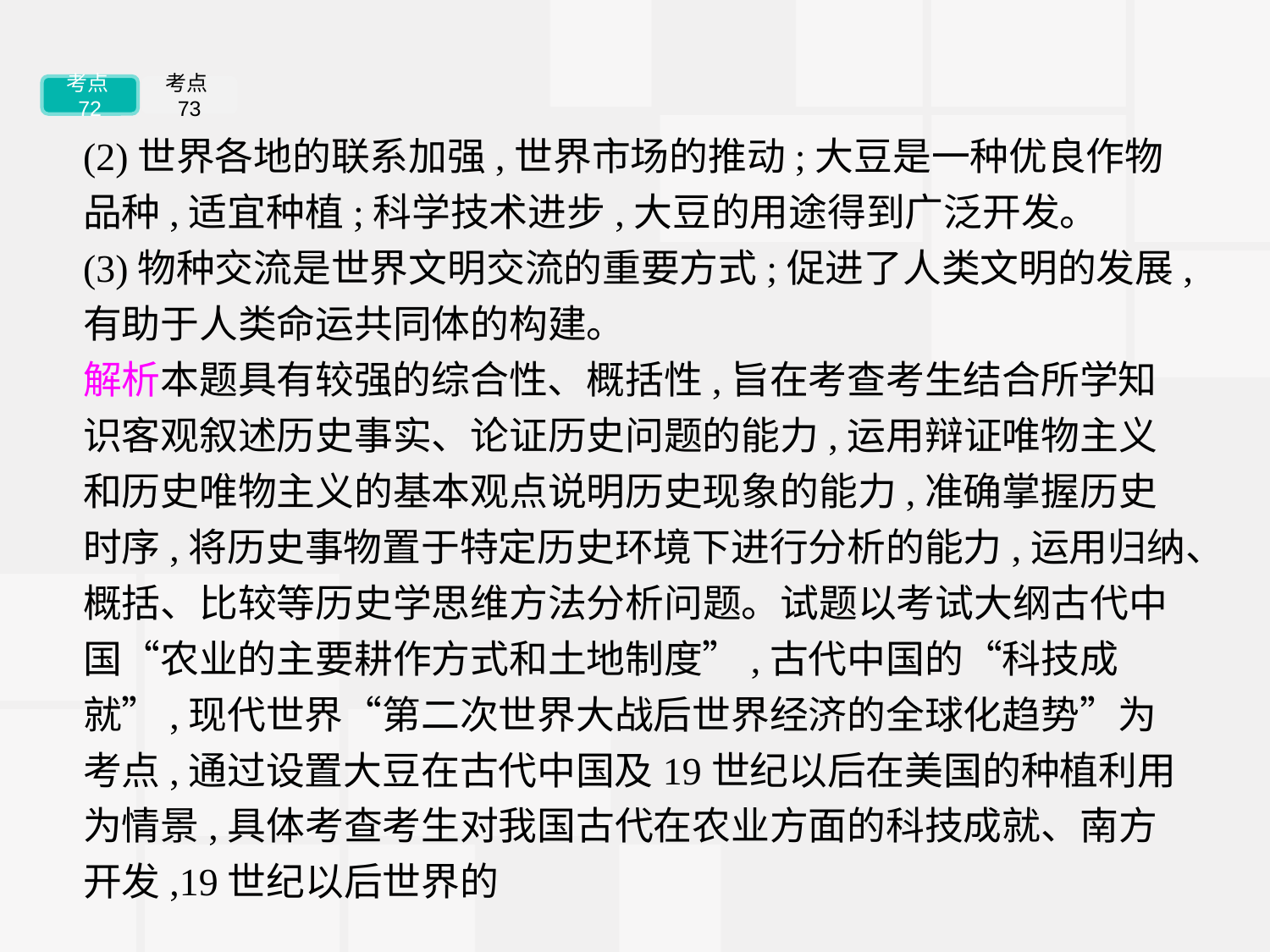

考点72
考点73
(2)世界各地的联系加强,世界市场的推动;大豆是一种优良作物品种,适宜种植;科学技术进步,大豆的用途得到广泛开发。
(3)物种交流是世界文明交流的重要方式;促进了人类文明的发展,有助于人类命运共同体的构建。
解析本题具有较强的综合性、概括性,旨在考查考生结合所学知识客观叙述历史事实、论证历史问题的能力,运用辩证唯物主义和历史唯物主义的基本观点说明历史现象的能力,准确掌握历史时序,将历史事物置于特定历史环境下进行分析的能力,运用归纳、概括、比较等历史学思维方法分析问题。试题以考试大纲古代中国“农业的主要耕作方式和土地制度”,古代中国的“科技成就”,现代世界“第二次世界大战后世界经济的全球化趋势”为考点,通过设置大豆在古代中国及19世纪以后在美国的种植利用为情景,具体考查考生对我国古代在农业方面的科技成就、南方开发,19世纪以后世界的